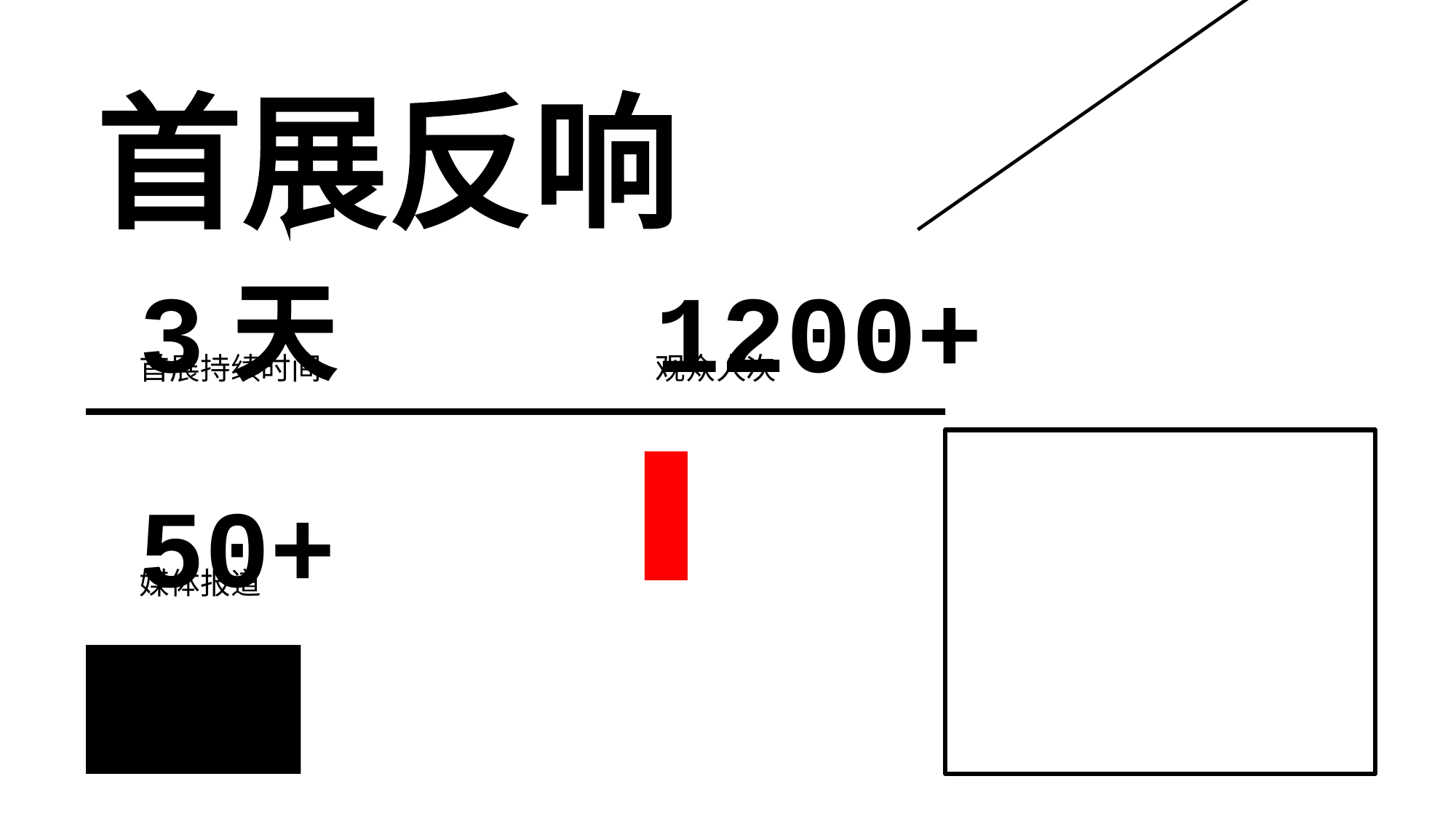

首展反响
3天
1200+
首展持续时间
观众人次

50+
媒体报道